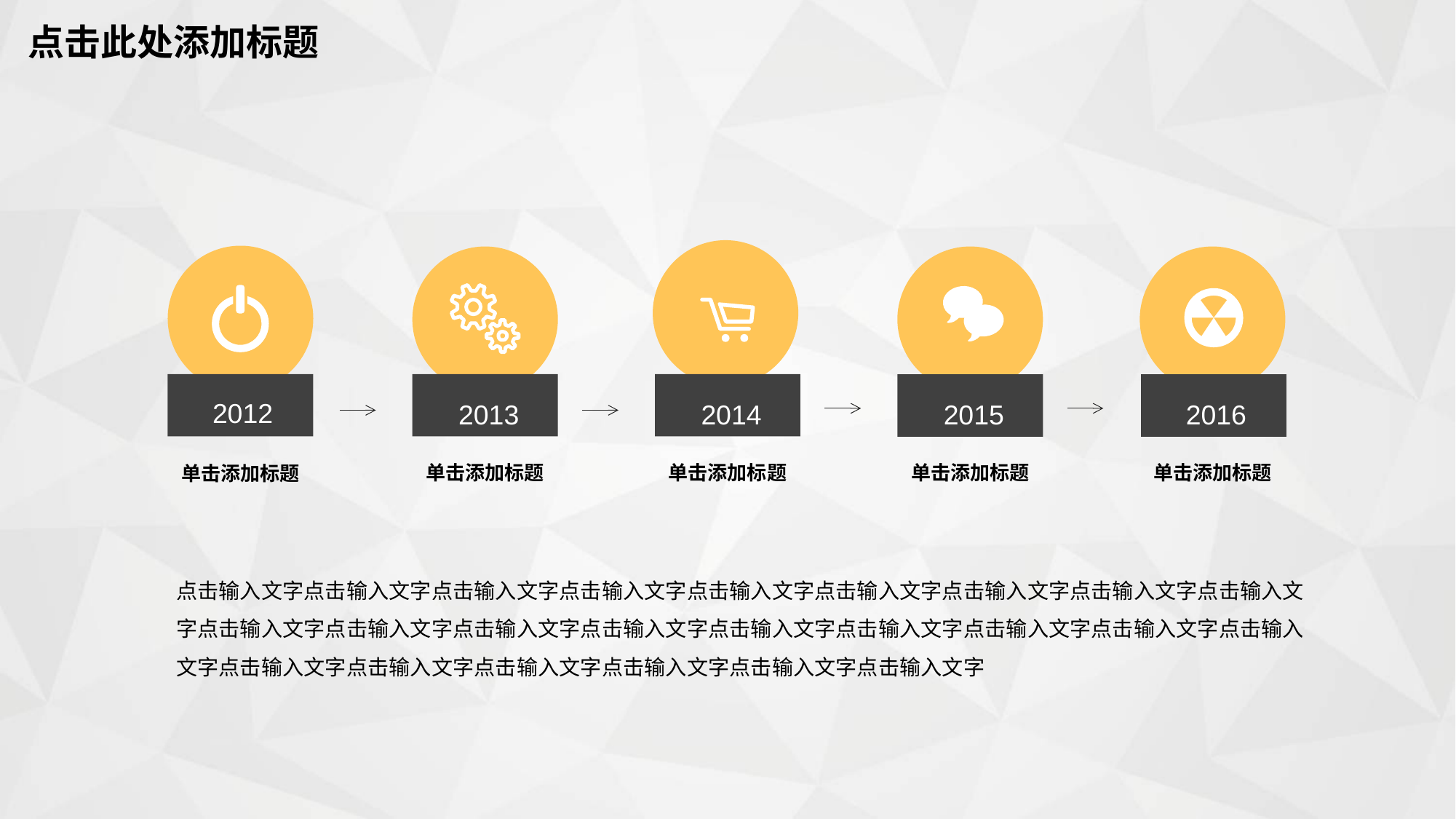

点击此处添加标题

2012
2013
2014
2015
2016
单击添加标题
单击添加标题
单击添加标题
单击添加标题
单击添加标题
点击输入文字点击输入文字点击输入文字点击输入文字点击输入文字点击输入文字点击输入文字点击输入文字点击输入文字点击输入文字点击输入文字点击输入文字点击输入文字点击输入文字点击输入文字点击输入文字点击输入文字点击输入文字点击输入文字点击输入文字点击输入文字点击输入文字点击输入文字点击输入文字